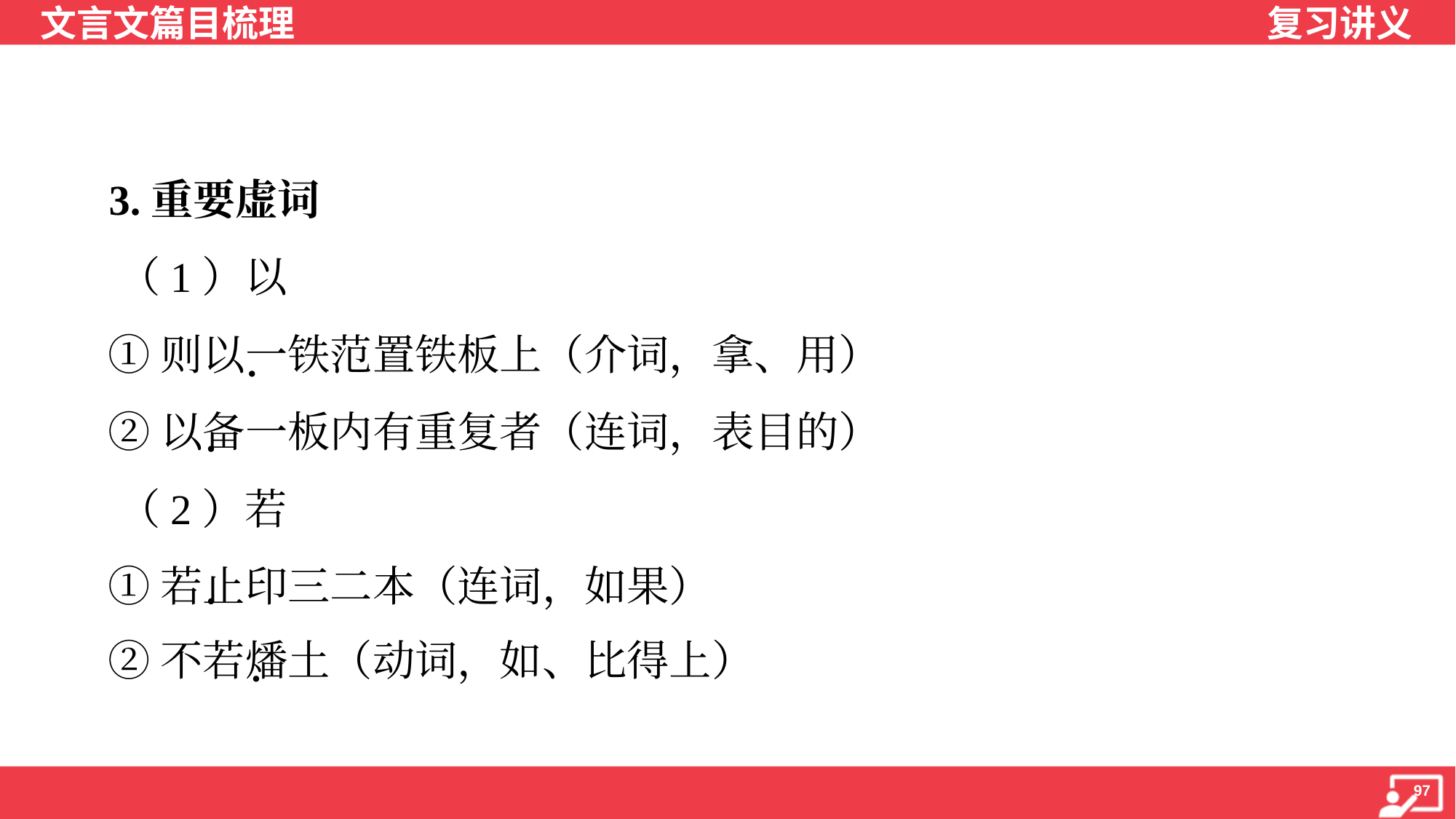

3.重要虚词
    （1）以
    ①则以一铁范置铁板上（介词，拿、用）
    ②以备一板内有重复者（连词，表目的）
    （2）若
    ①若止印三二本（连词，如果）
    ②不若燔土（动词，如、比得上）